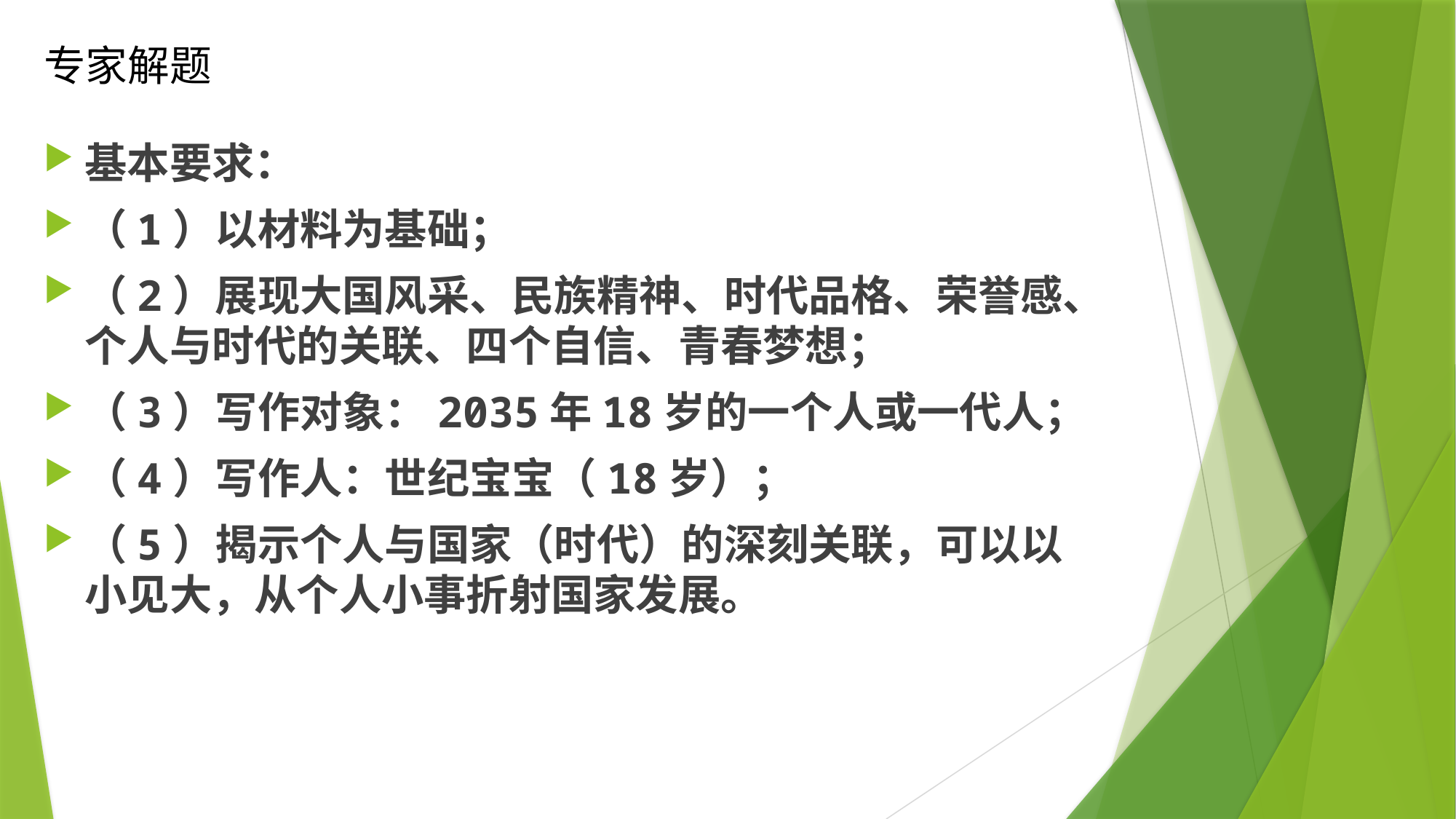

# 专家解题
基本要求：
（1）以材料为基础；
（2）展现大国风采、民族精神、时代品格、荣誉感、个人与时代的关联、四个自信、青春梦想；
（3）写作对象：2035年18岁的一个人或一代人；
（4）写作人：世纪宝宝（18岁）；
（5）揭示个人与国家（时代）的深刻关联，可以以小见大，从个人小事折射国家发展。